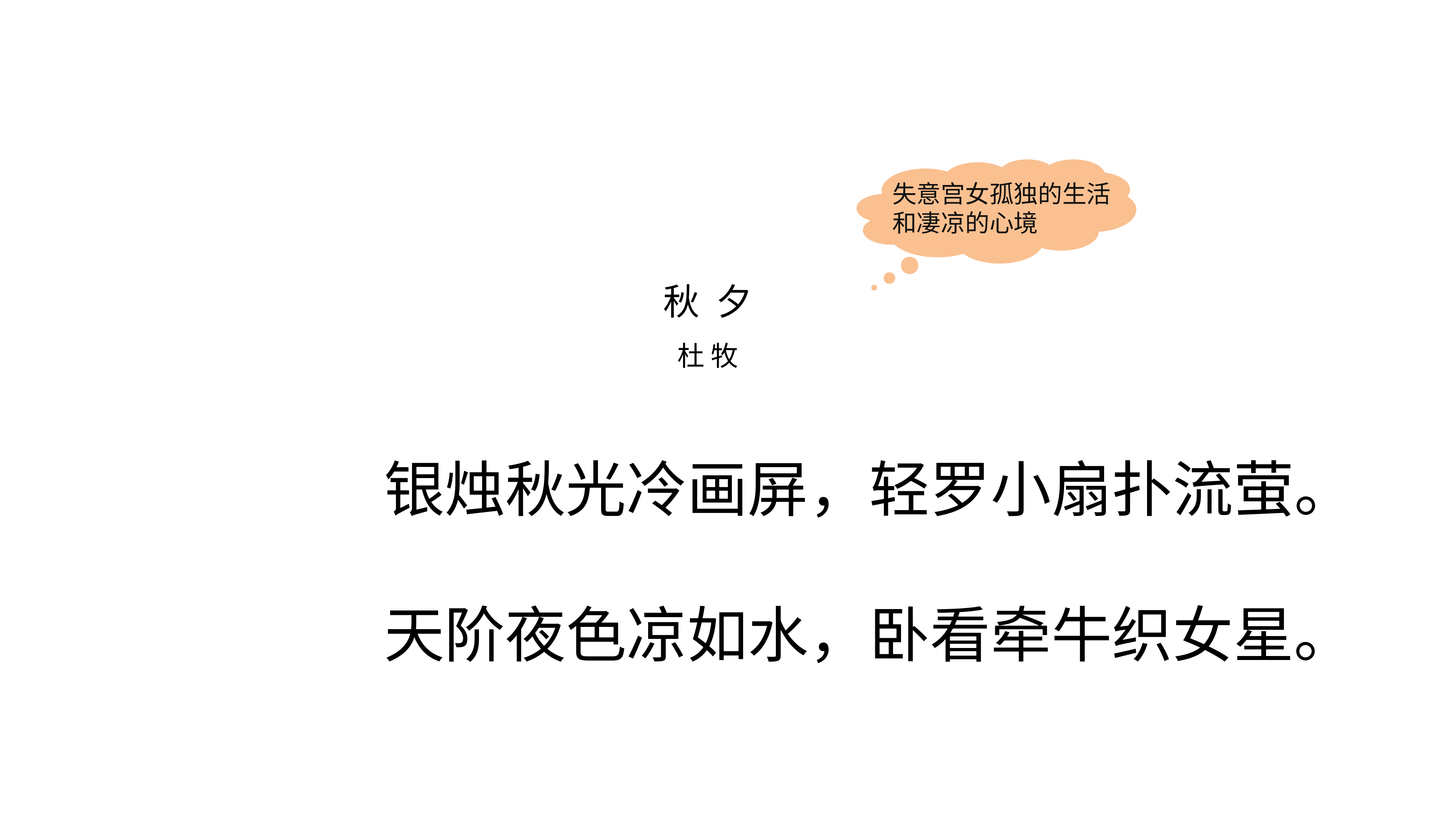

失意宫女孤独的生活和凄凉的心境
秋  夕
杜 牧
银烛秋光冷画屏，轻罗小扇扑流萤。
天阶夜色凉如水，卧看牵牛织女星。